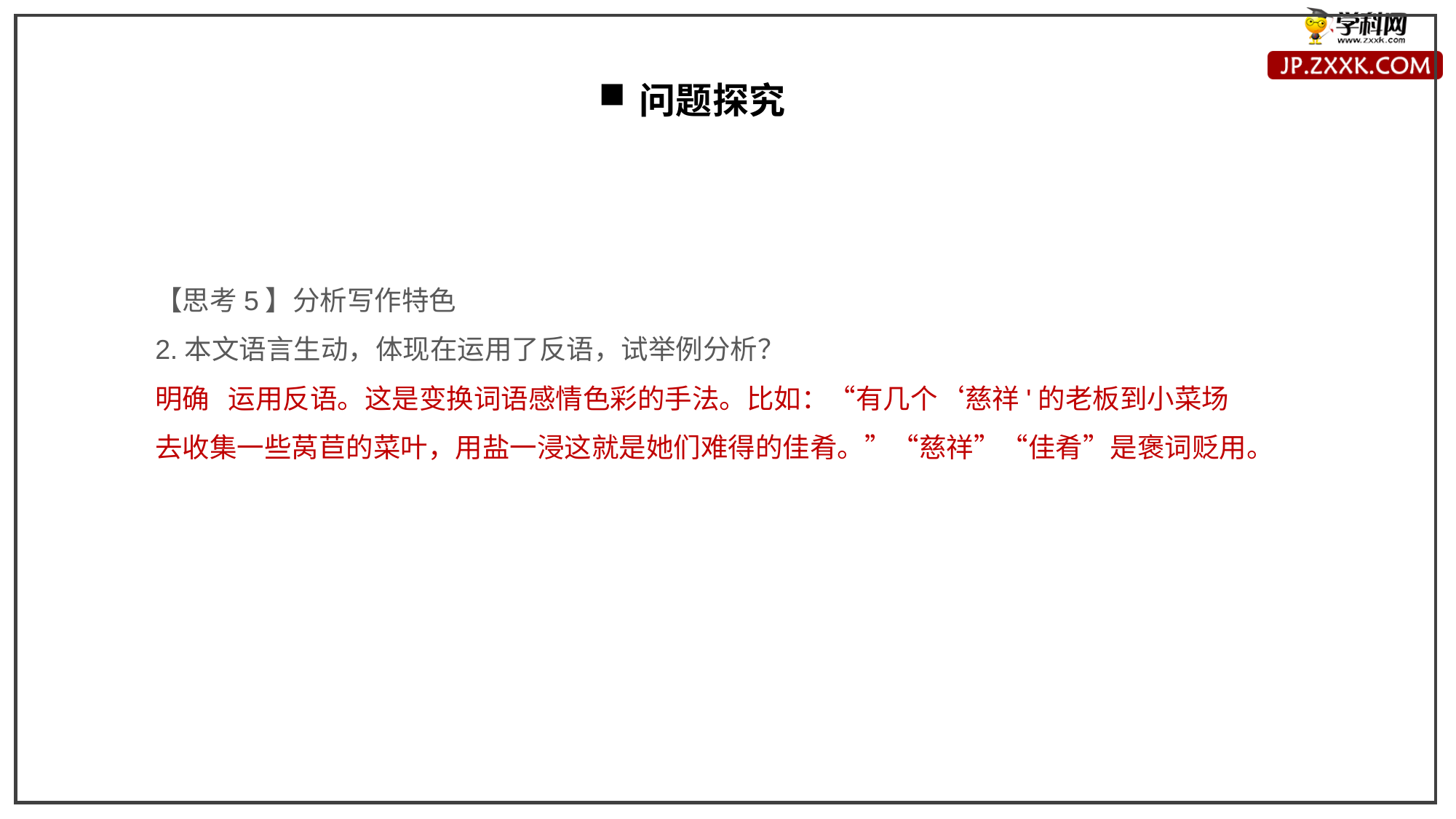

问题探究
【思考5】分析写作特色
2.本文语言生动，体现在运用了反语，试举例分析？
明确   运用反语。这是变换词语感情色彩的手法。比如：“有几个‘慈祥'的老板到小菜场去收集一些莴苣的菜叶，用盐一浸这就是她们难得的佳肴。”“慈祥”“佳肴”是褒词贬用。